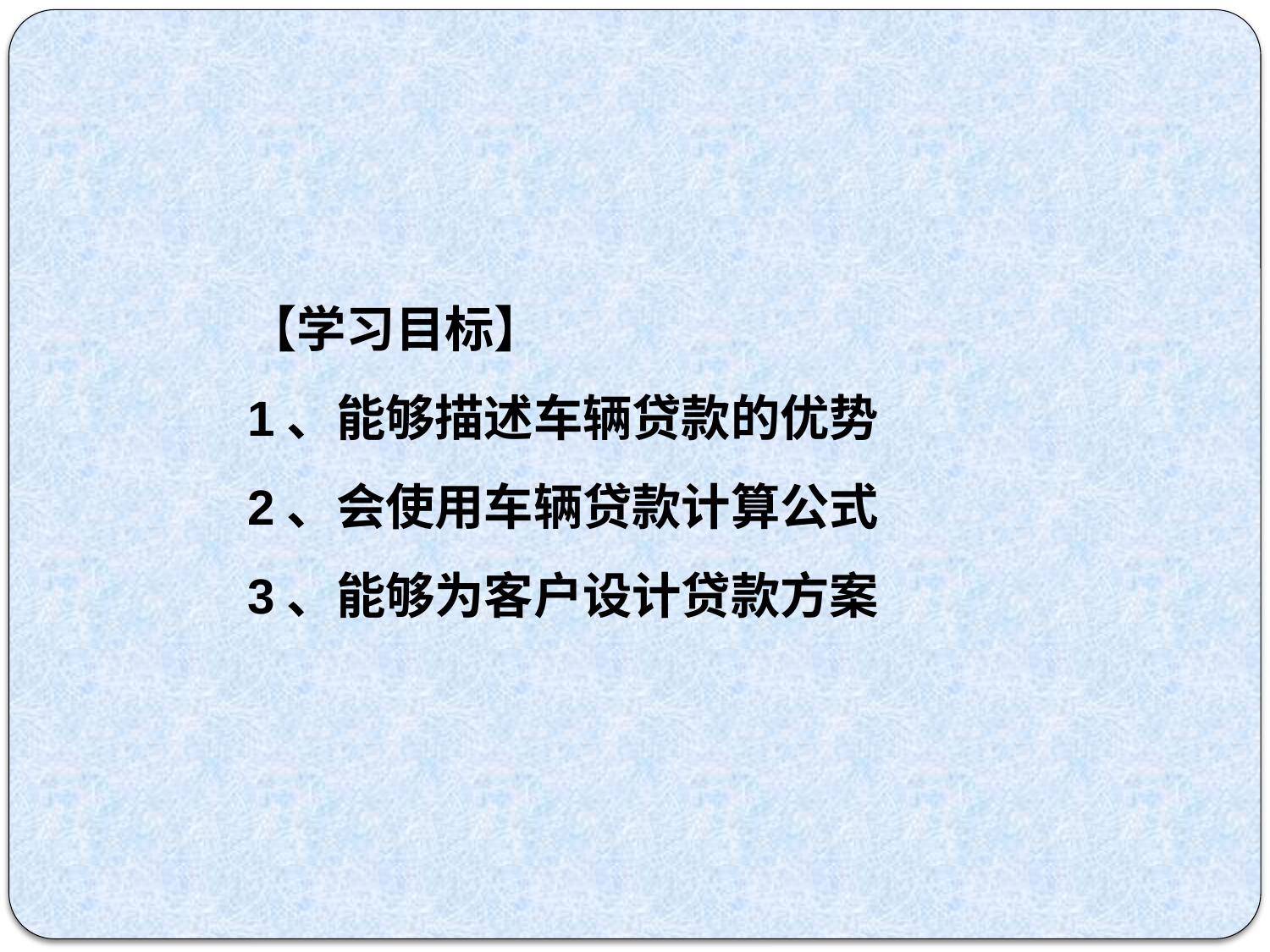

【学习目标】
1、能够描述车辆贷款的优势
2、会使用车辆贷款计算公式
3、能够为客户设计贷款方案